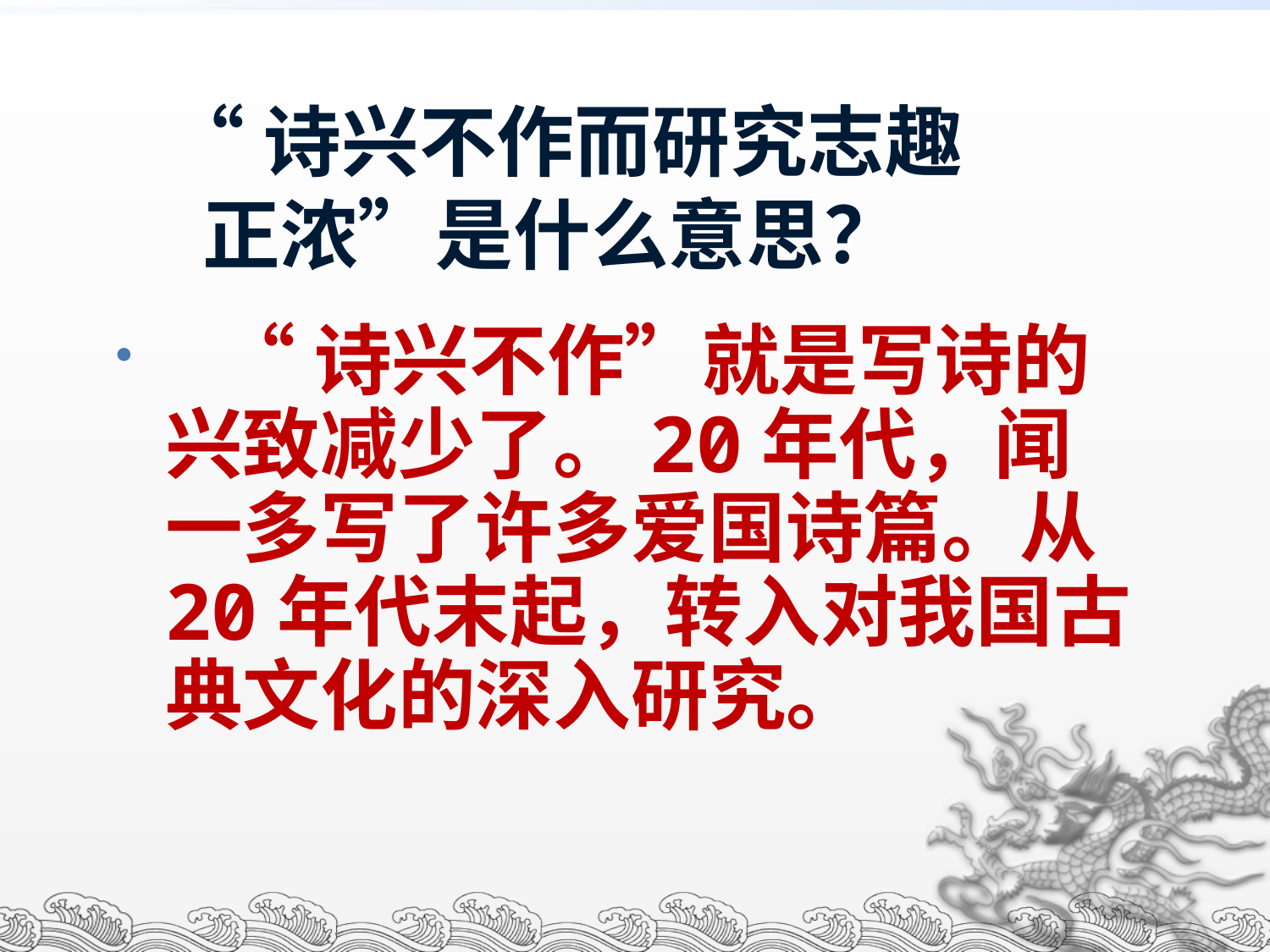

# “诗兴不作而研究志趣 正浓”是什么意思？
   “诗兴不作”就是写诗的兴致减少了。20年代，闻一多写了许多爱国诗篇。从20年代末起，转入对我国古典文化的深入研究。